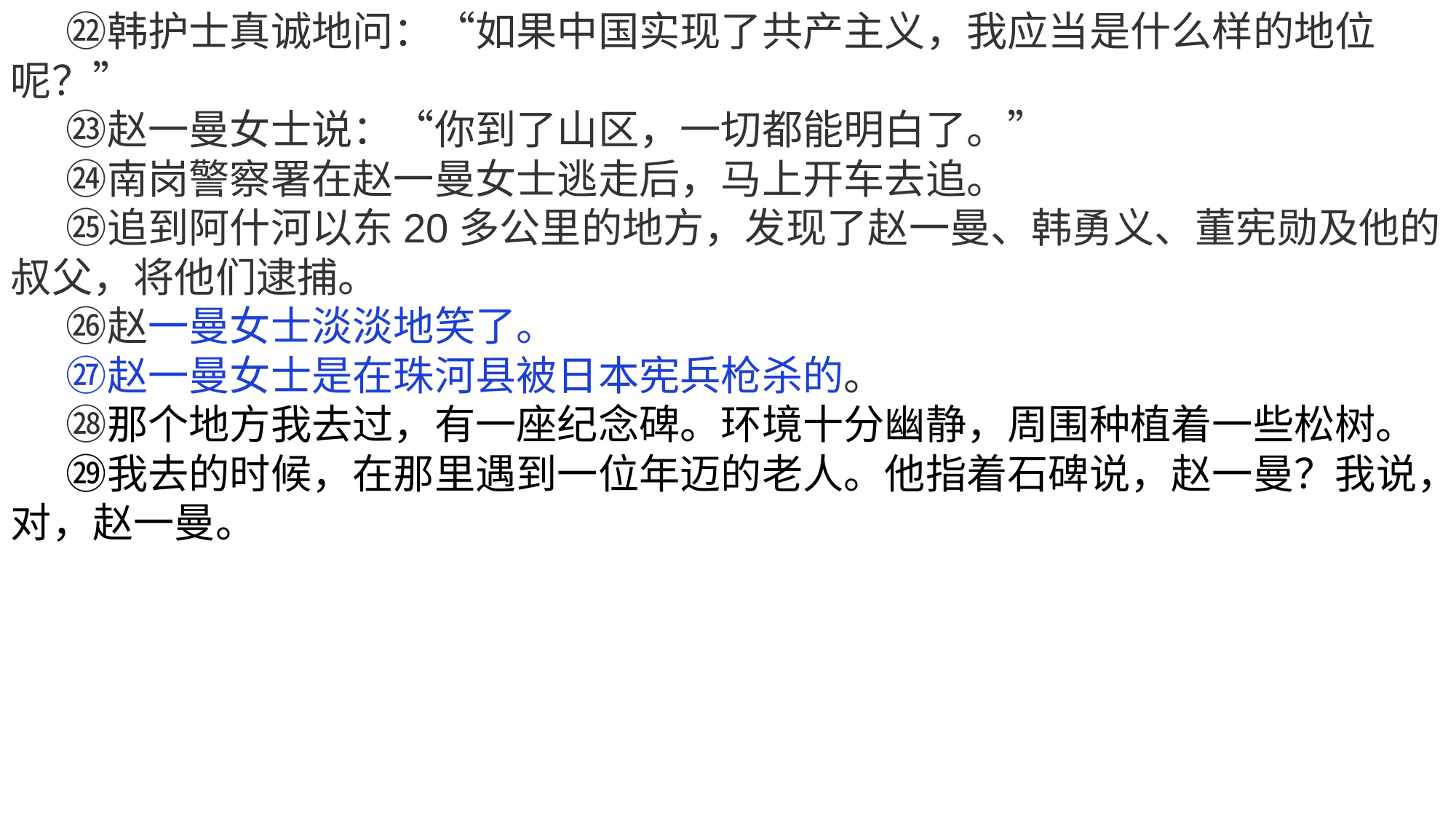

㉒韩护士真诚地问：“如果中国实现了共产主义，我应当是什么样的地位呢？”
     ㉓赵一曼女士说：“你到了山区，一切都能明白了。”
     ㉔南岗警察署在赵一曼女士逃走后，马上开车去追。
     ㉕追到阿什河以东20多公里的地方，发现了赵一曼、韩勇义、董宪勋及他的叔父，将他们逮捕。
     ㉖赵一曼女士淡淡地笑了。
     ㉗赵一曼女士是在珠河县被日本宪兵枪杀的。
     ㉘那个地方我去过，有一座纪念碑。环境十分幽静，周围种植着一些松树。
     ㉙我去的时候，在那里遇到一位年迈的老人。他指着石碑说，赵一曼？我说，对，赵一曼。